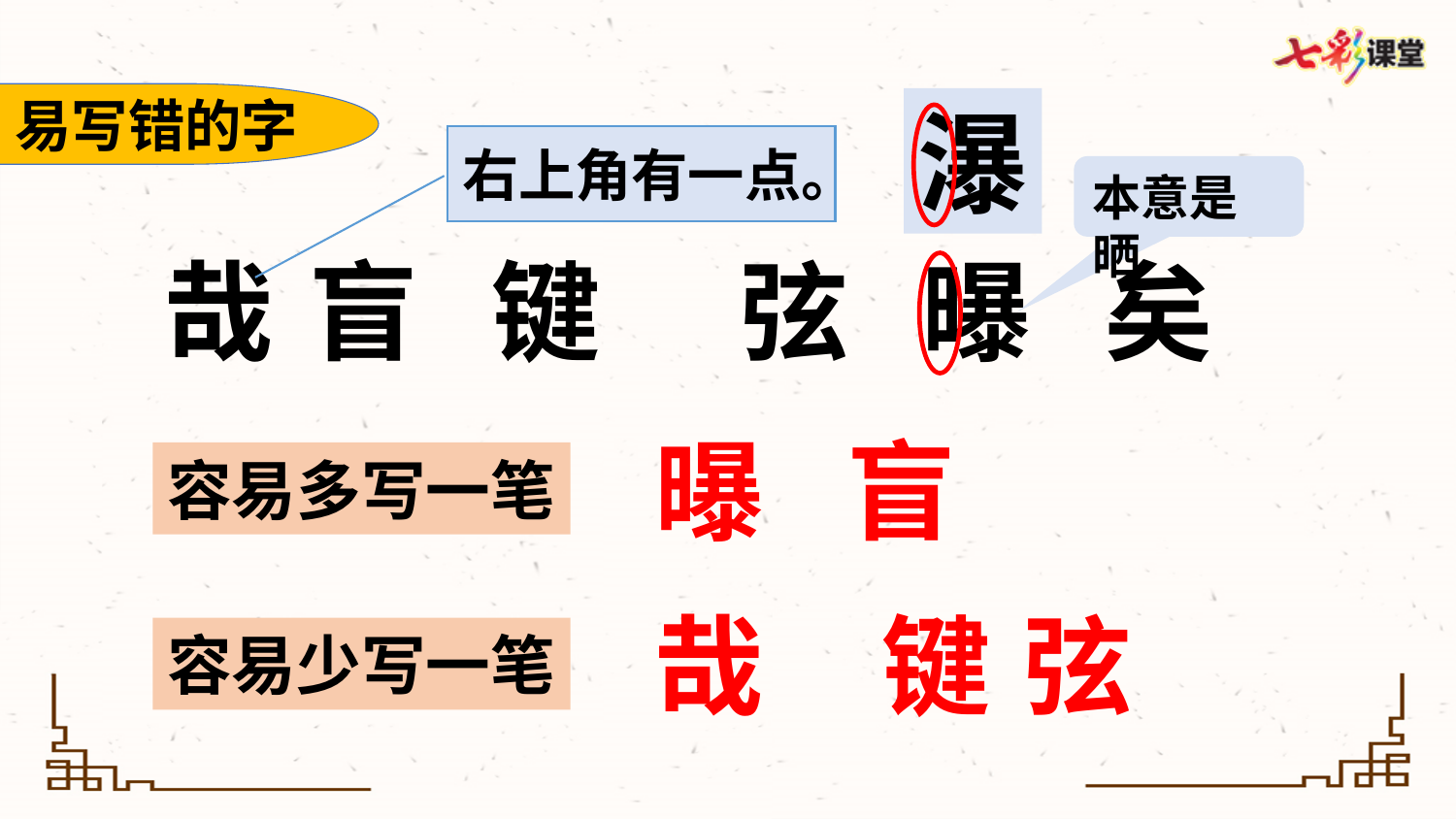

易写错的字
瀑

右上角有一点。
本意是晒
哉
盲
键
弦
曝
矣

盲
曝
容易多写一笔
弦
哉
键
容易少写一笔